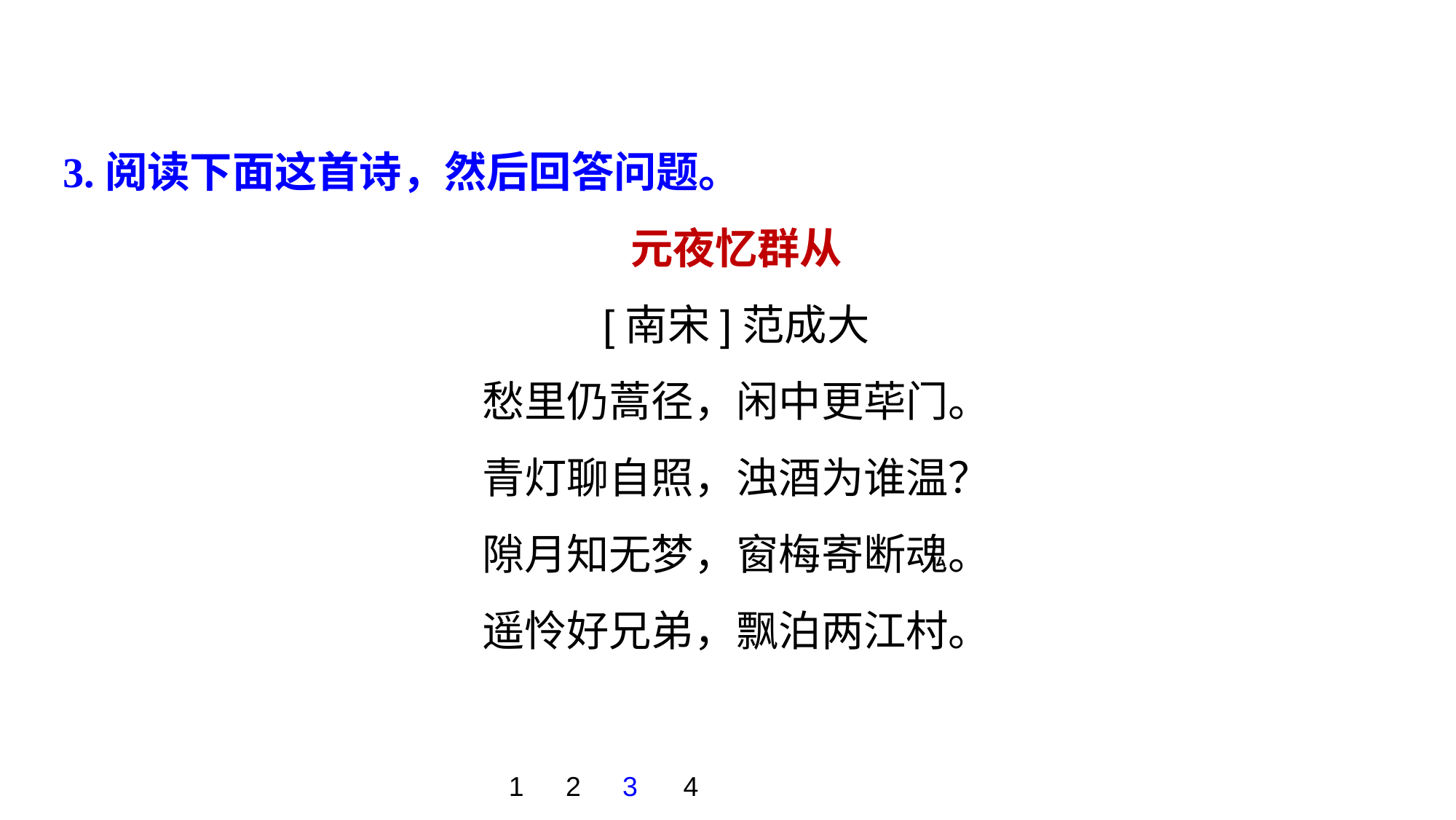

3.阅读下面这首诗，然后回答问题。
元夜忆群从
[南宋]范成大
愁里仍蒿径，闲中更荜门。
青灯聊自照，浊酒为谁温？
隙月知无梦，窗梅寄断魂。
遥怜好兄弟，飘泊两江村。
1
2
3
4